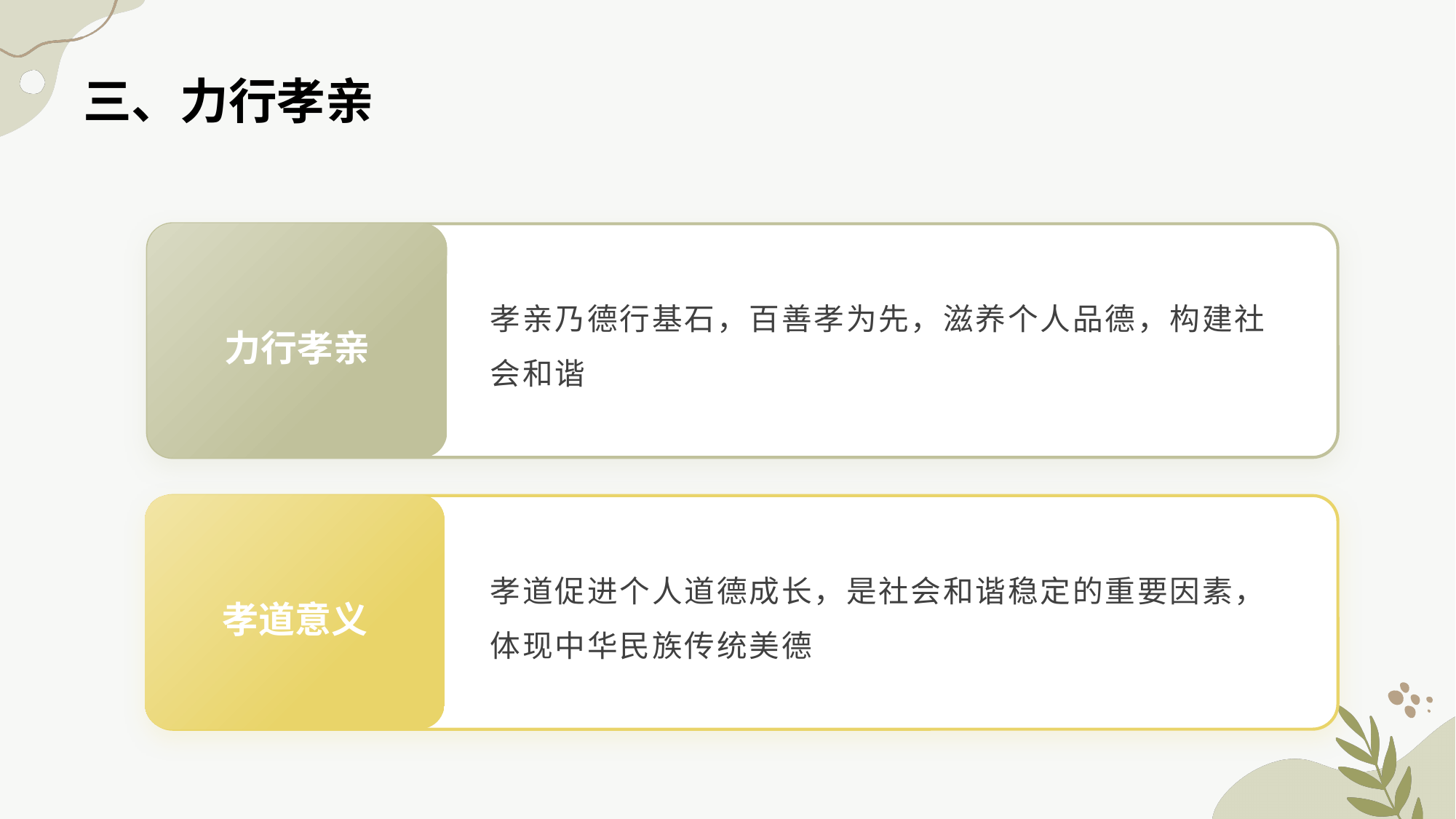

# 三、力行孝亲
力行孝亲

孝亲乃德行基石，百善孝为先，滋养个人品德，构建社会和谐
孝道意义

孝道促进个人道德成长，是社会和谐稳定的重要因素，体现中华民族传统美德